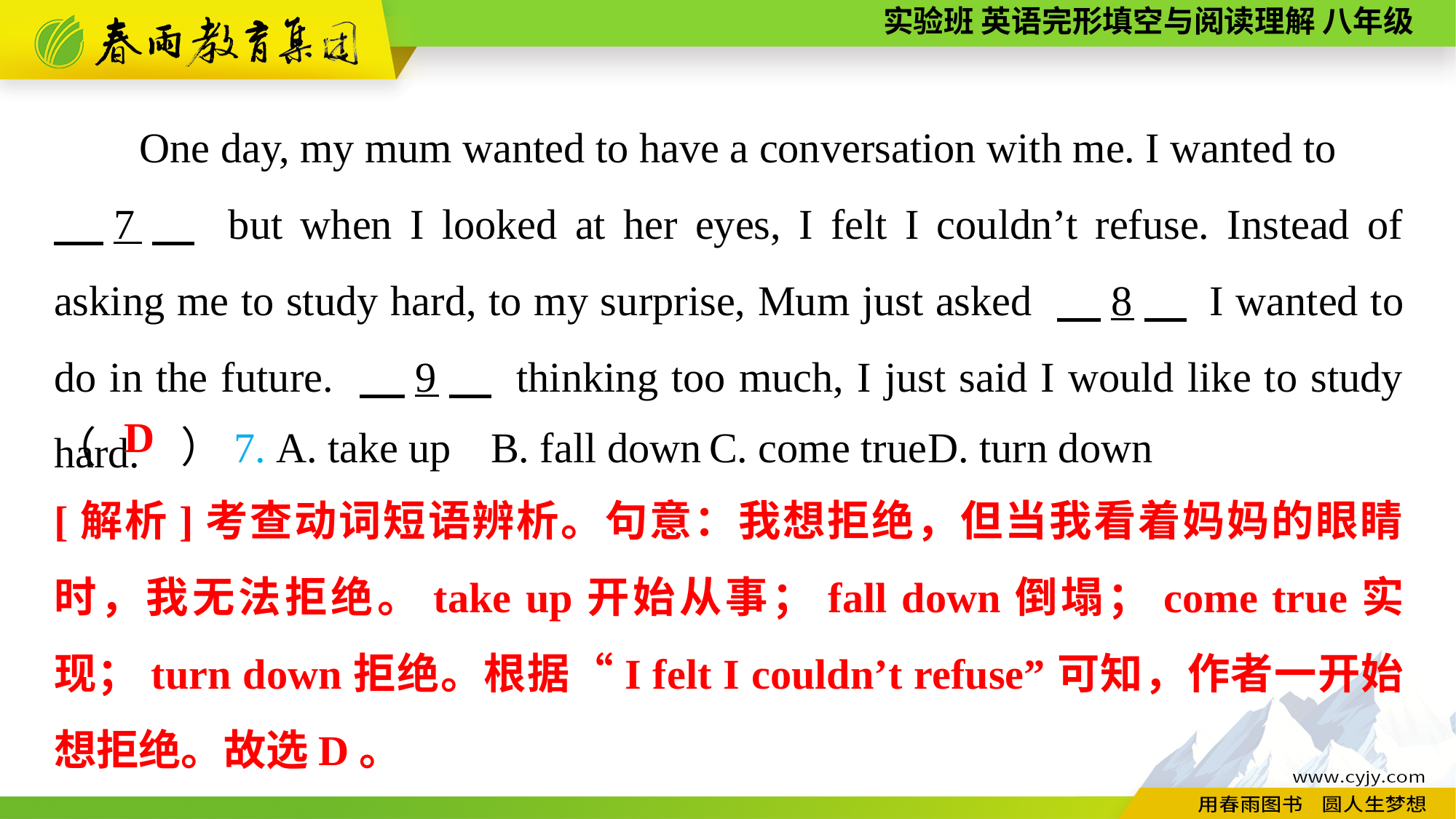

One day, my mum wanted to have a conversation with me. I wanted to
　7　 but when I looked at her eyes, I felt I couldn’t refuse. Instead of asking me to study hard, to my surprise, Mum just asked 　8　 I wanted to do in the future. 　9　 thinking too much, I just said I would like to study hard.
（　　）7. A. take up	B. fall down	C. come true	D. turn down
D
[解析]考查动词短语辨析。句意：我想拒绝，但当我看着妈妈的眼睛时，我无法拒绝。take up开始从事；fall down倒塌；come true实现；turn down拒绝。根据“I felt I couldn’t refuse”可知，作者一开始想拒绝。故选D。